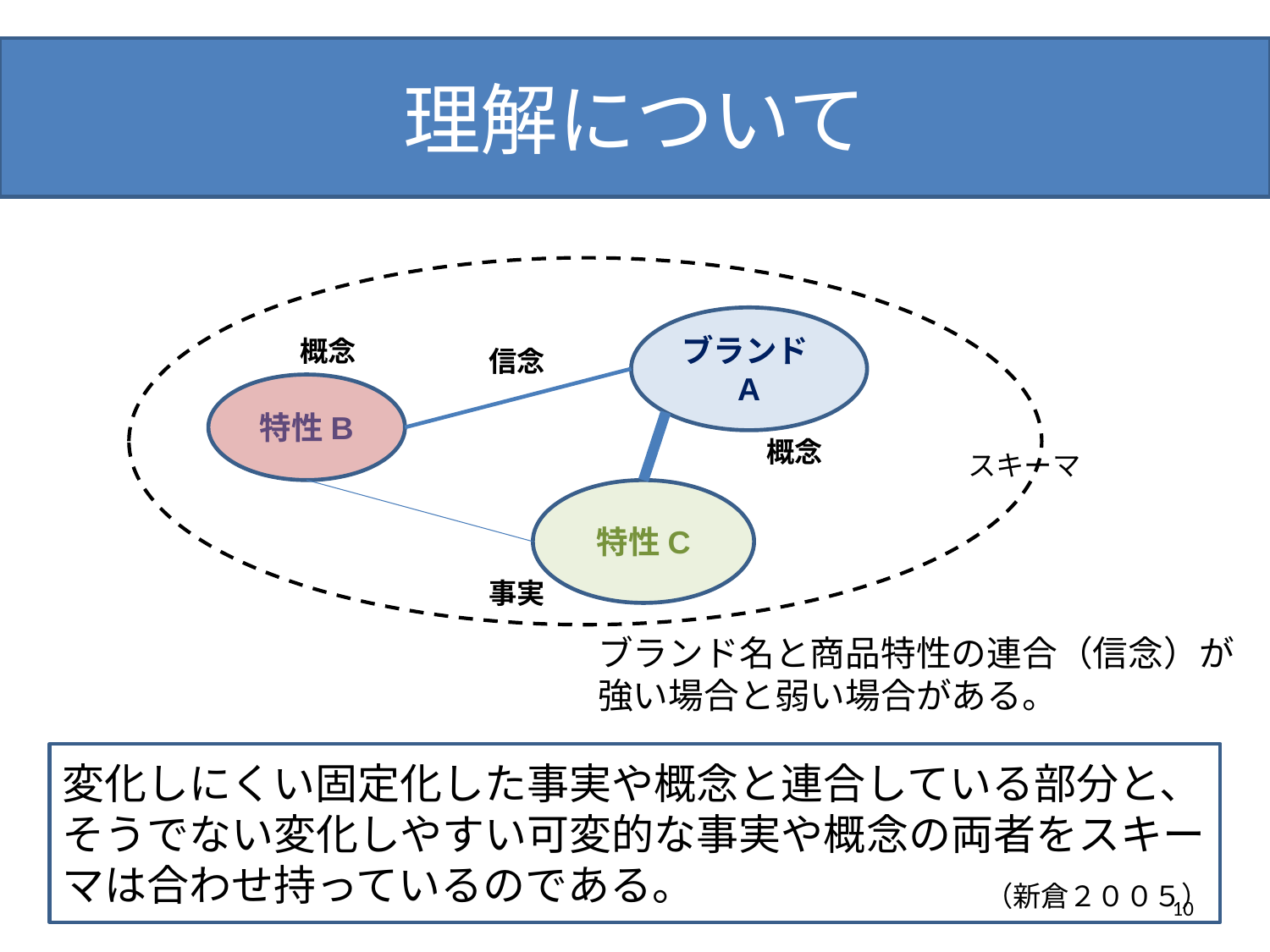

理解について
#

ブランドA
概念
信念
特性B
概念
スキーマ
特性C
事実
ブランド名と商品特性の連合（信念）が強い場合と弱い場合がある。
変化しにくい固定化した事実や概念と連合している部分と、そうでない変化しやすい可変的な事実や概念の両者をスキーマは合わせ持っているのである。
（新倉２００５）
10